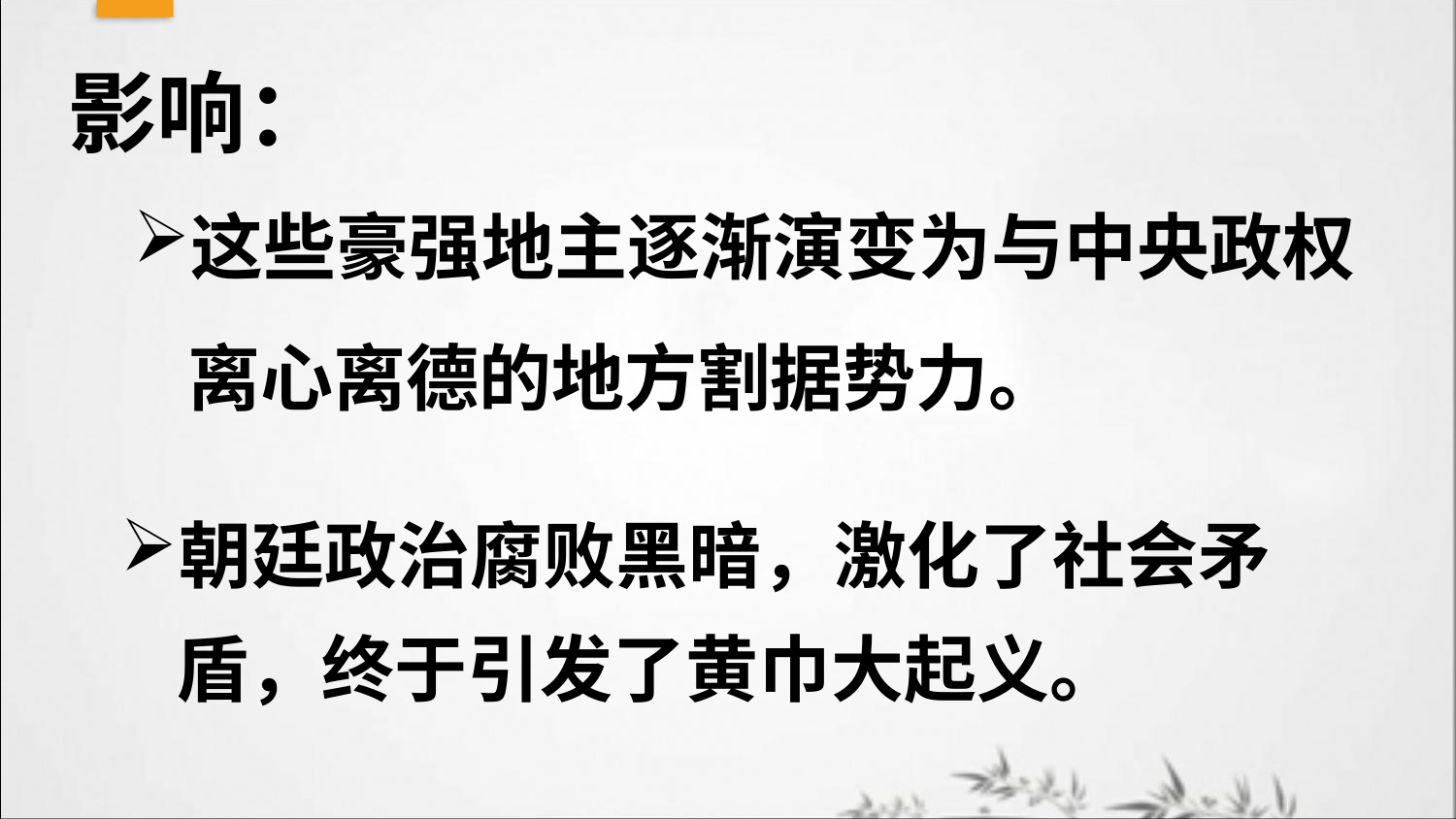

影响：

这些豪强地主逐渐演变为与中央政权离心离德的地方割据势力。
朝廷政治腐败黑暗，激化了社会矛盾，终于引发了黄巾大起义。